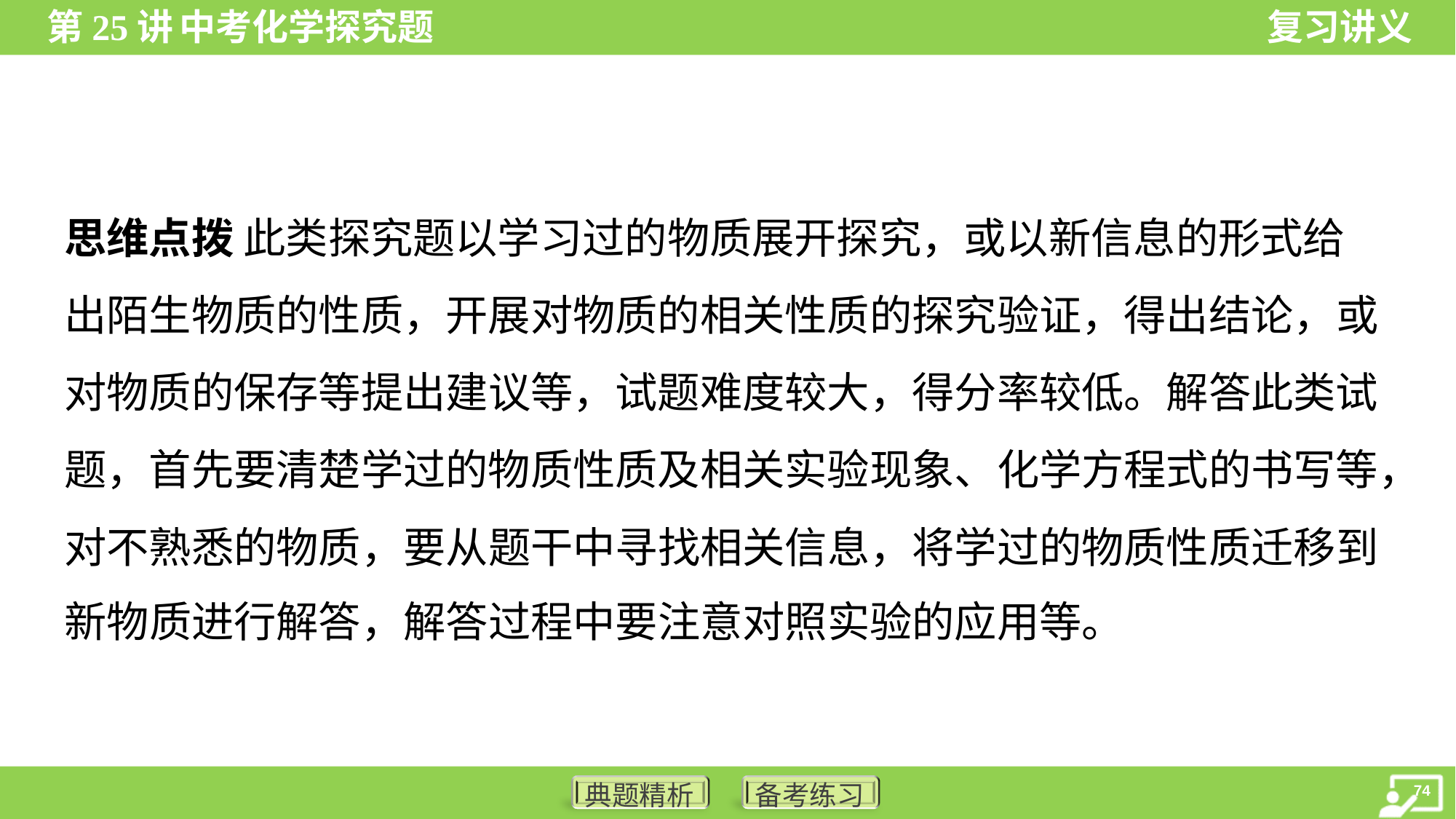

思维点拨 此类探究题以学习过的物质展开探究，或以新信息的形式给
出陌生物质的性质，开展对物质的相关性质的探究验证，得出结论，或
对物质的保存等提出建议等，试题难度较大，得分率较低。解答此类试
题，首先要清楚学过的物质性质及相关实验现象、化学方程式的书写等，
对不熟悉的物质，要从题干中寻找相关信息，将学过的物质性质迁移到
新物质进行解答，解答过程中要注意对照实验的应用等。